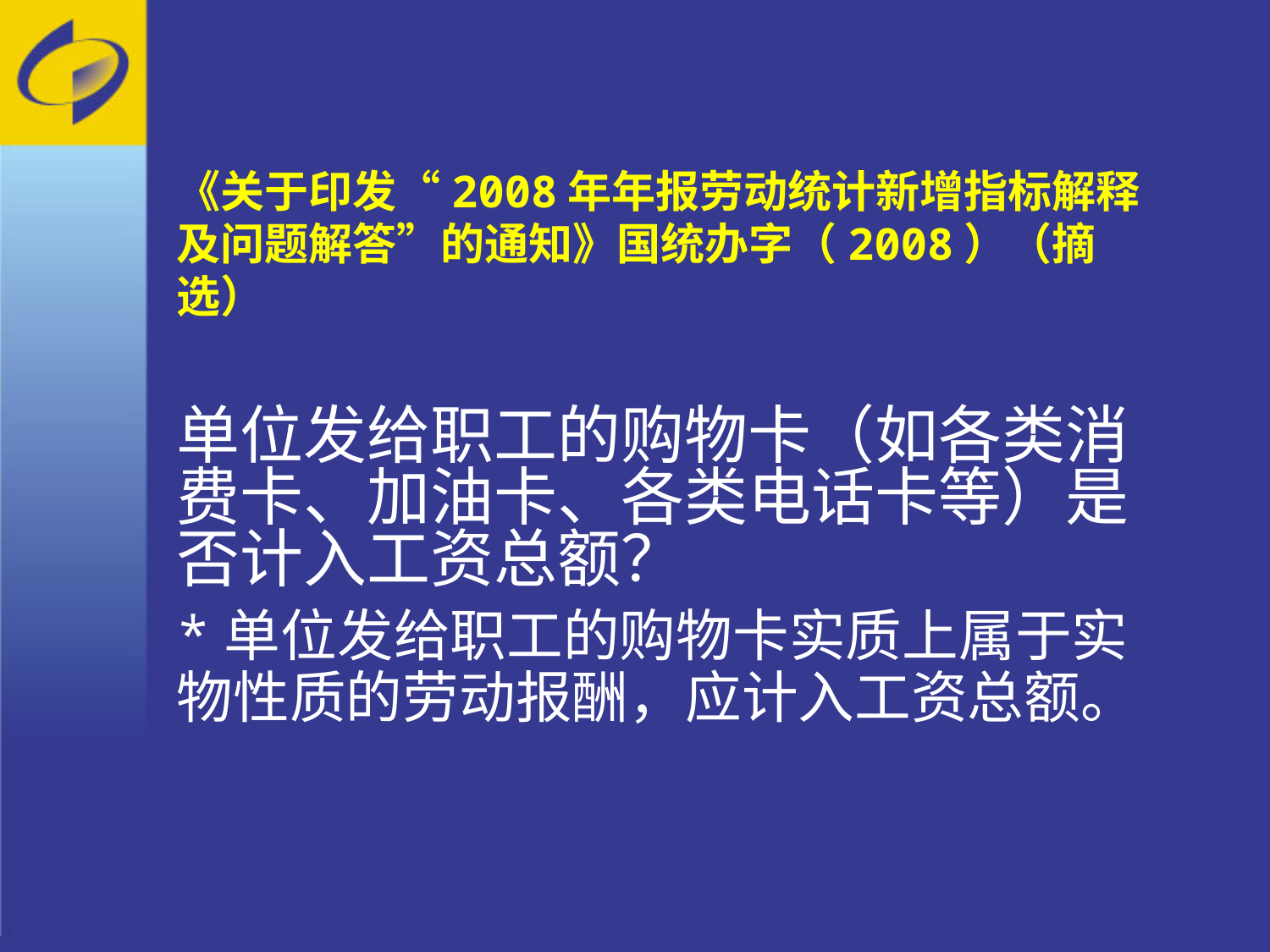

《关于印发“2008年年报劳动统计新增指标解释及问题解答”的通知》国统办字（2008）（摘选）

单位发给职工的购物卡（如各类消费卡、加油卡、各类电话卡等）是否计入工资总额？
*单位发给职工的购物卡实质上属于实物性质的劳动报酬，应计入工资总额。